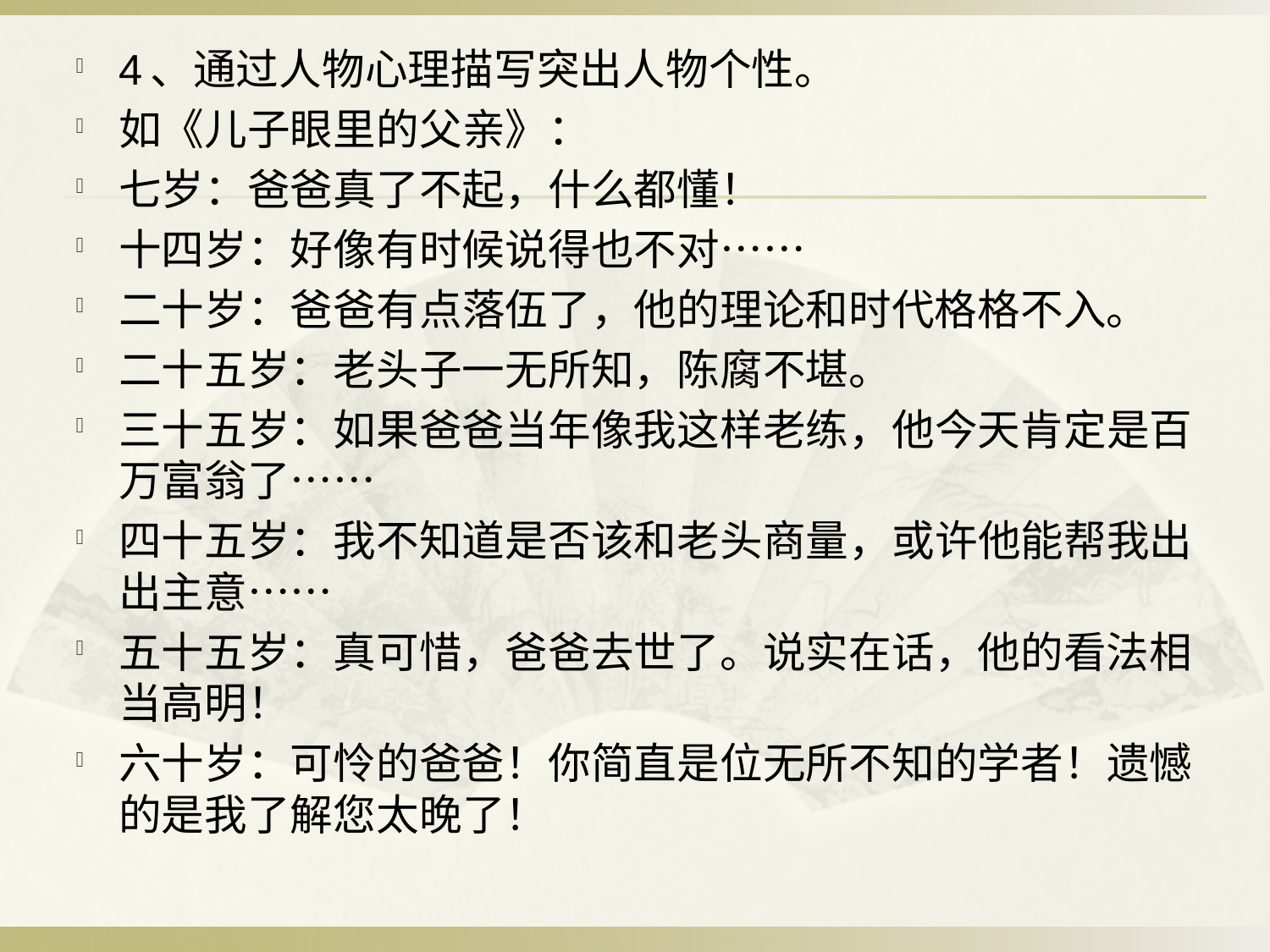

4、通过人物心理描写突出人物个性。
如《儿子眼里的父亲》：
七岁：爸爸真了不起，什么都懂！
十四岁：好像有时候说得也不对……
二十岁：爸爸有点落伍了，他的理论和时代格格不入。
二十五岁：老头子一无所知，陈腐不堪。
三十五岁：如果爸爸当年像我这样老练，他今天肯定是百万富翁了……
四十五岁：我不知道是否该和老头商量，或许他能帮我出出主意……
五十五岁：真可惜，爸爸去世了。说实在话，他的看法相当高明！
六十岁：可怜的爸爸！你简直是位无所不知的学者！遗憾的是我了解您太晚了！

#